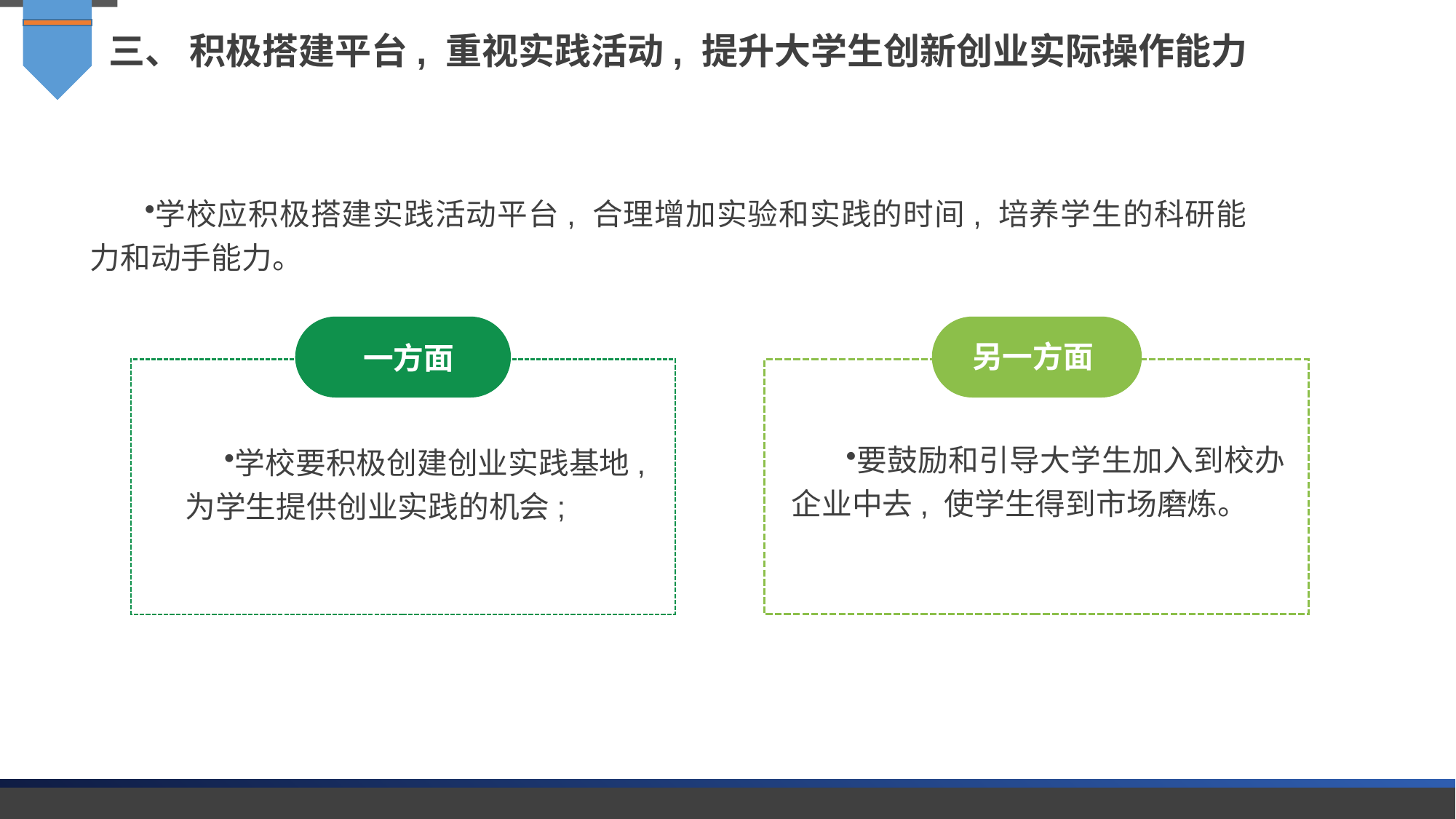

三、 积极搭建平台, 重视实践活动, 提升大学生创新创业实际操作能力
学校应积极搭建实践活动平台, 合理增加实验和实践的时间, 培养学生的科研能力和动手能力。

一方面

另一方面

要鼓励和引导大学生加入到校办企业中去, 使学生得到市场磨炼。
学校要积极创建创业实践基地, 为学生提供创业实践的机会;